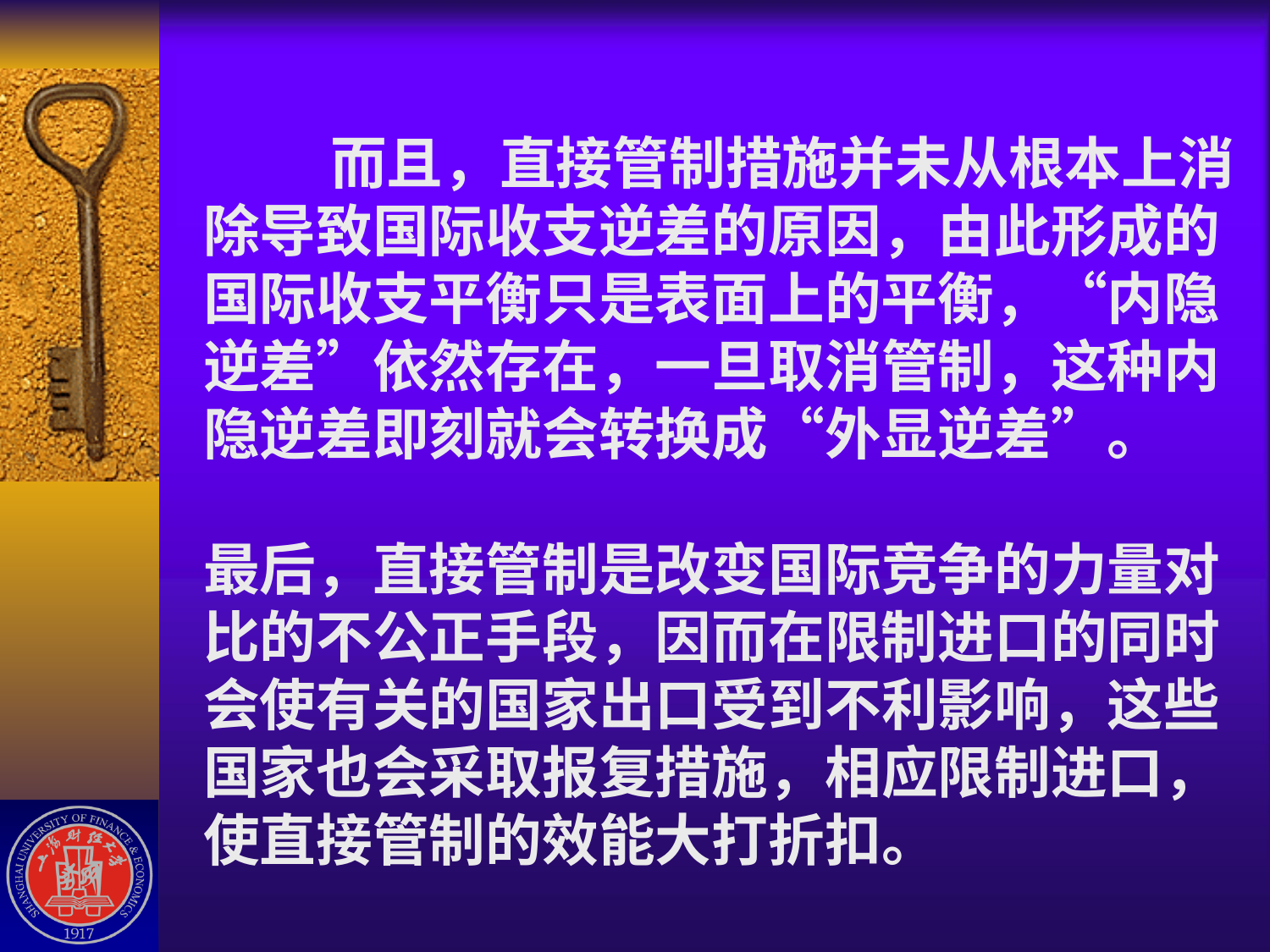

# 而且，直接管制措施并未从根本上消除导致国际收支逆差的原因，由此形成的国际收支平衡只是表面上的平衡，“内隐逆差”依然存在，一旦取消管制，这种内隐逆差即刻就会转换成“外显逆差”。 最后，直接管制是改变国际竞争的力量对比的不公正手段，因而在限制进口的同时会使有关的国家出口受到不利影响，这些国家也会采取报复措施，相应限制进口，使直接管制的效能大打折扣。